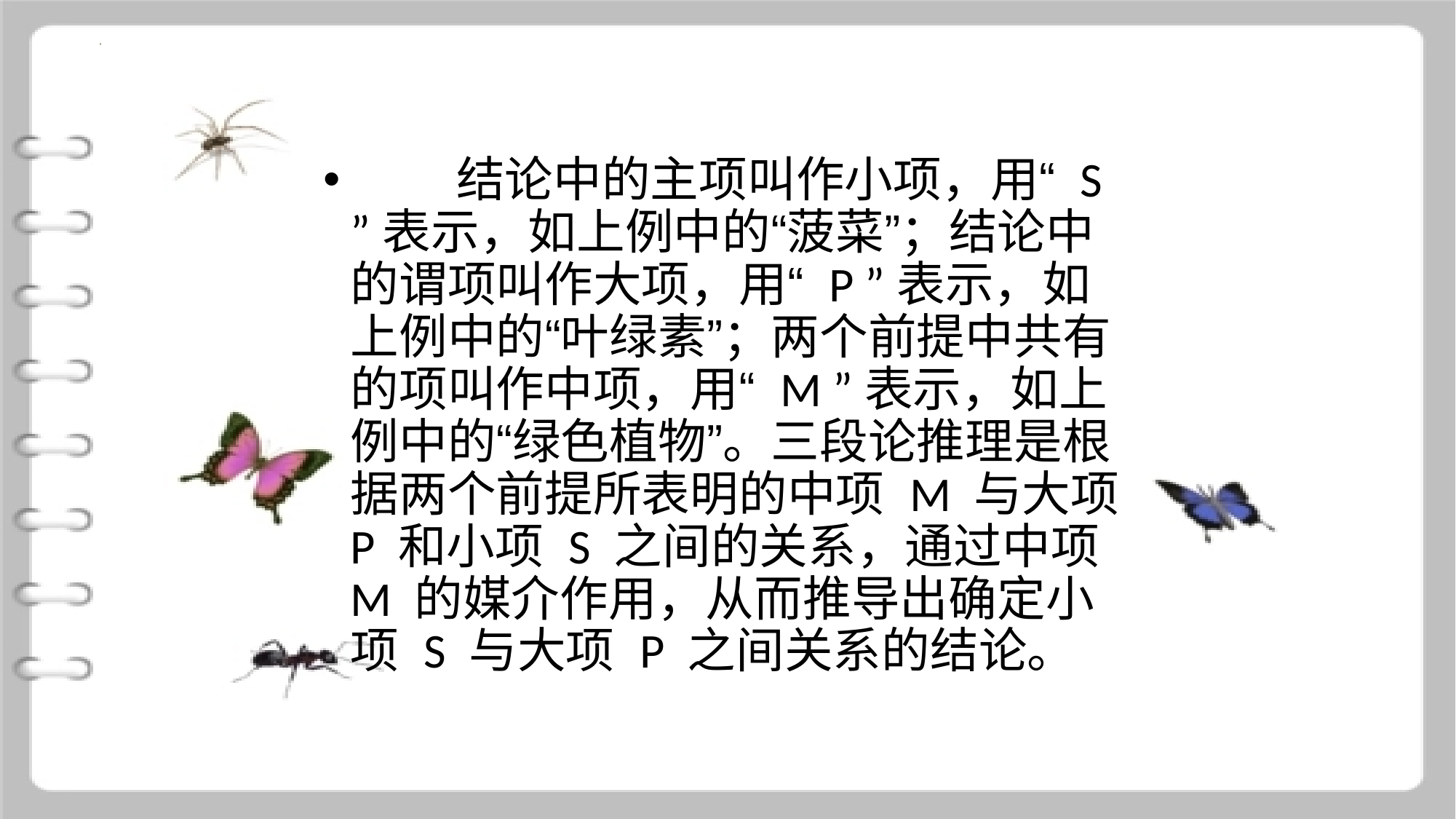

结论中的主项叫作小项，用“ S ”表示，如上例中的“菠菜”；结论中的谓项叫作大项，用“ P ”表示，如上例中的“叶绿素”；两个前提中共有的项叫作中项，用“ M ”表示，如上例中的“绿色植物”。三段论推理是根据两个前提所表明的中项 M 与大项 P 和小项 S 之间的关系，通过中项 M 的媒介作用，从而推导出确定小项 S 与大项 P 之间关系的结论。